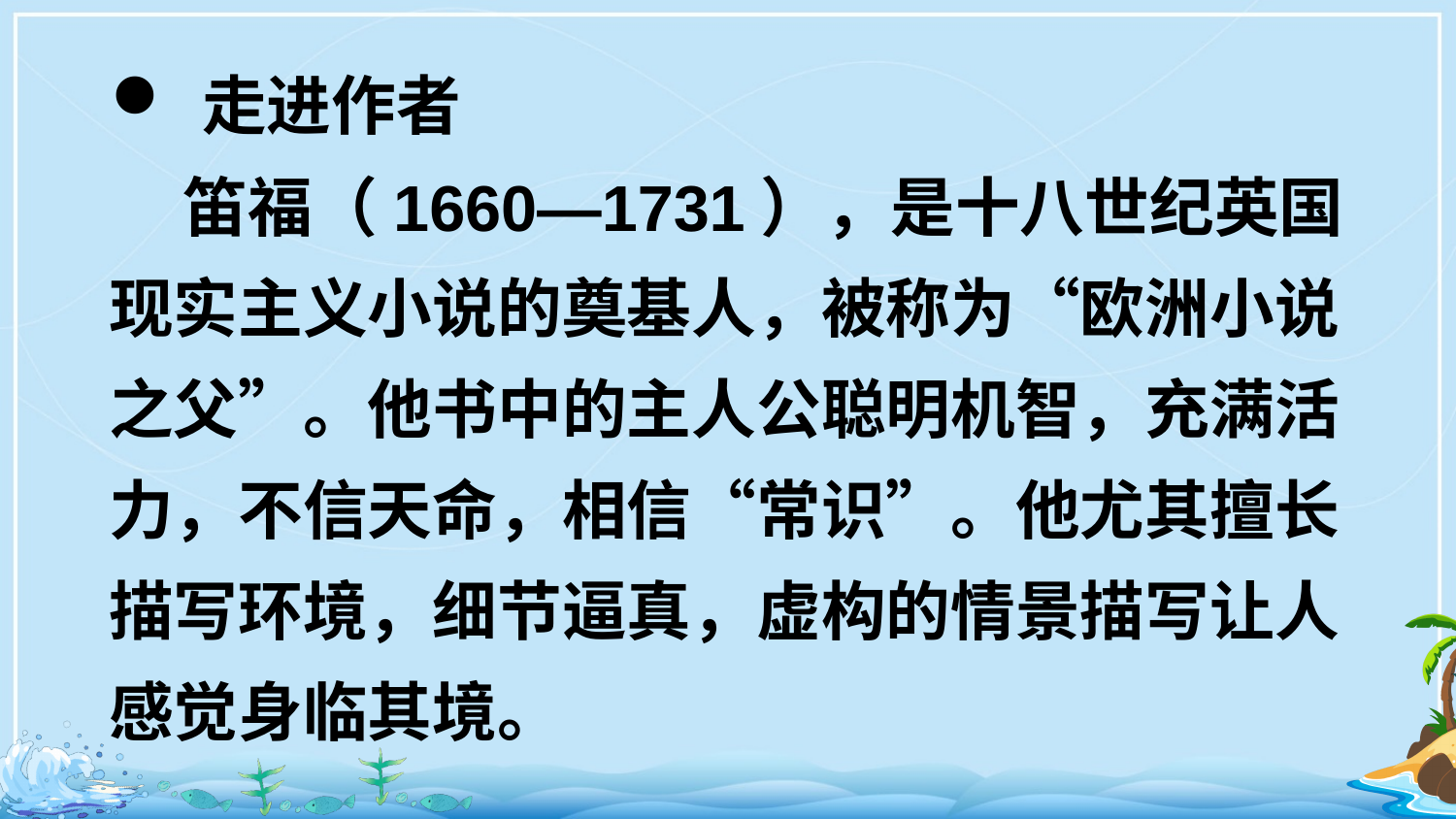

走进作者
    笛福（1660—1731），是十八世纪英国现实主义小说的奠基人，被称为“欧洲小说之父”。他书中的主人公聪明机智，充满活力，不信天命，相信“常识”。他尤其擅长描写环境，细节逼真，虚构的情景描写让人感觉身临其境。